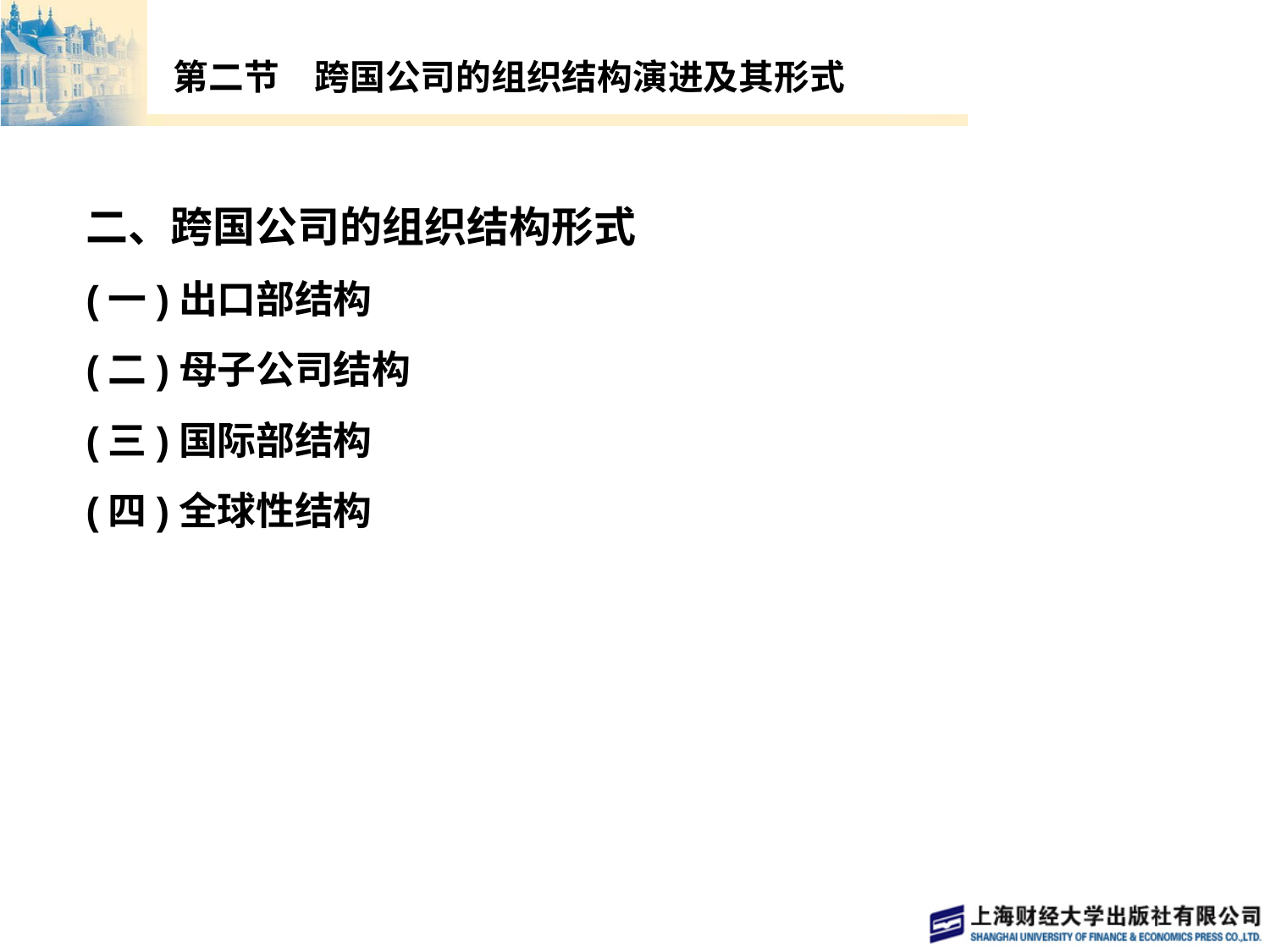

# 第二节　跨国公司的组织结构演进及其形式
二、跨国公司的组织结构形式
(一)出口部结构
(二)母子公司结构
(三)国际部结构
(四)全球性结构